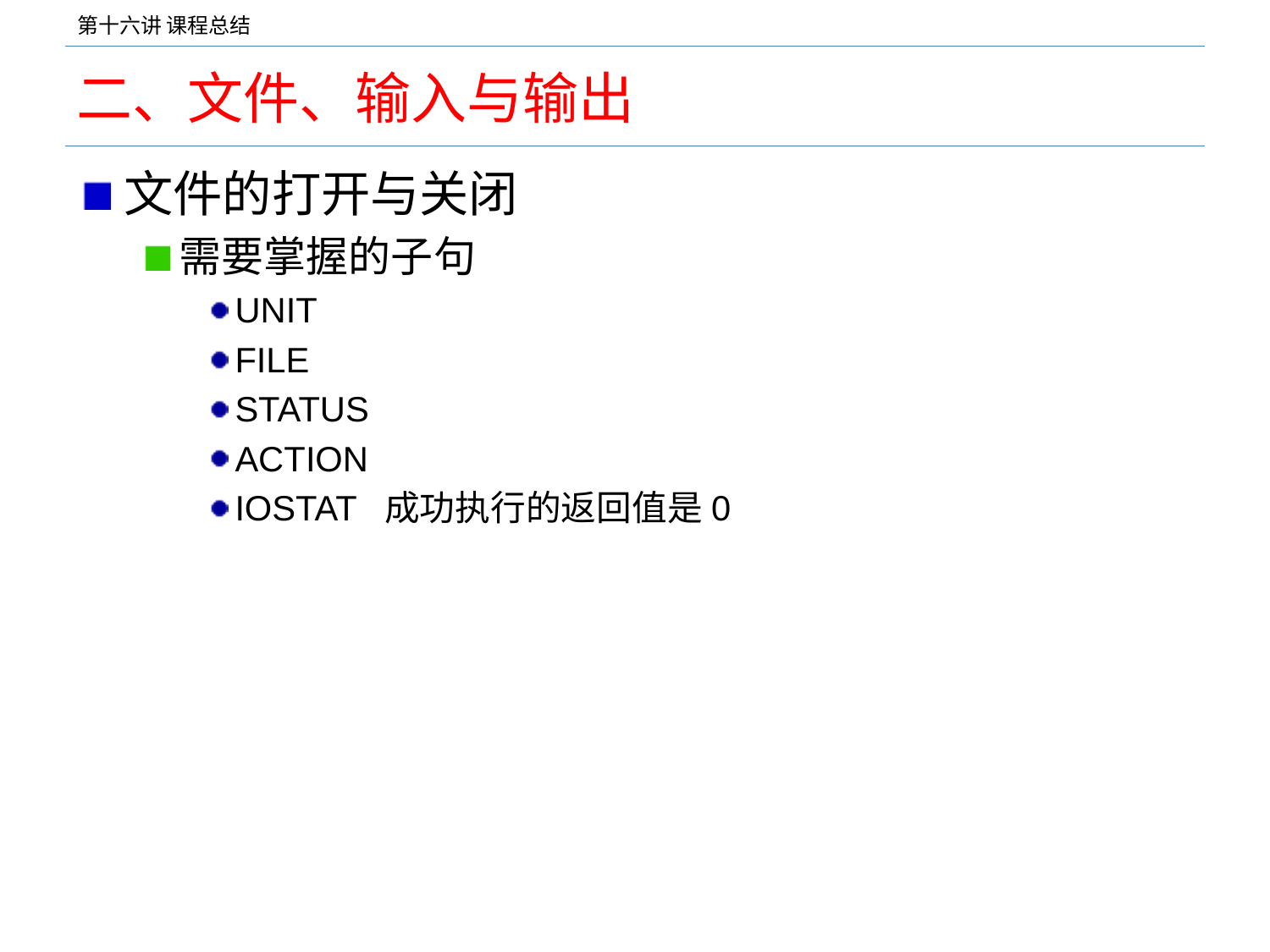

# 二、文件、输入与输出
文件的打开与关闭
需要掌握的子句
UNIT
FILE
STATUS
ACTION
IOSTAT  成功执行的返回值是0